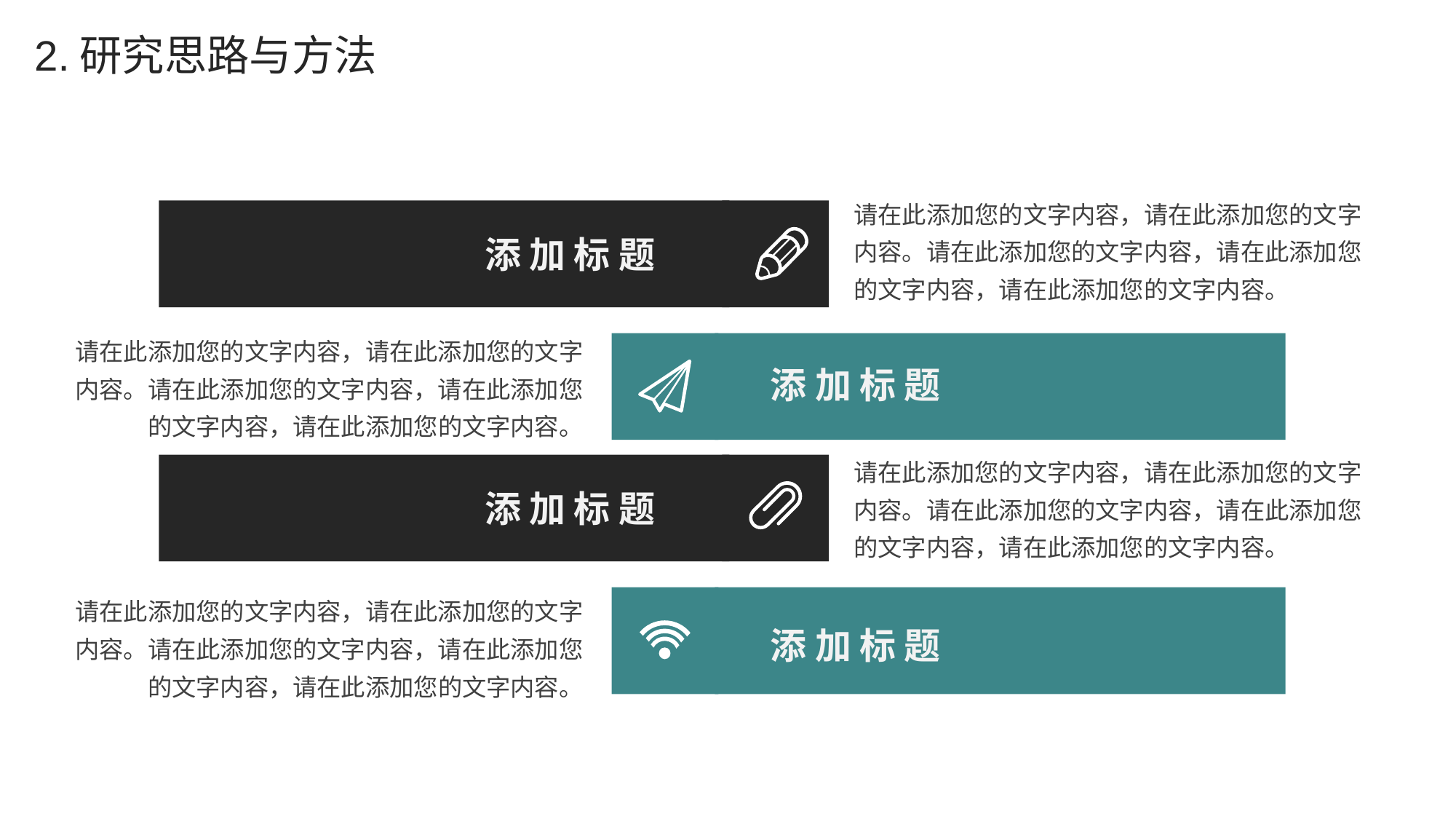

2.研究思路与方法
请在此添加您的文字内容，请在此添加您的文字内容。请在此添加您的文字内容，请在此添加您的文字内容，请在此添加您的文字内容。

添 加 标 题

请在此添加您的文字内容，请在此添加您的文字内容。请在此添加您的文字内容，请在此添加您的文字内容，请在此添加您的文字内容。

添 加 标 题

请在此添加您的文字内容，请在此添加您的文字内容。请在此添加您的文字内容，请在此添加您的文字内容，请在此添加您的文字内容。

添 加 标 题

请在此添加您的文字内容，请在此添加您的文字内容。请在此添加您的文字内容，请在此添加您的文字内容，请在此添加您的文字内容。

添 加 标 题